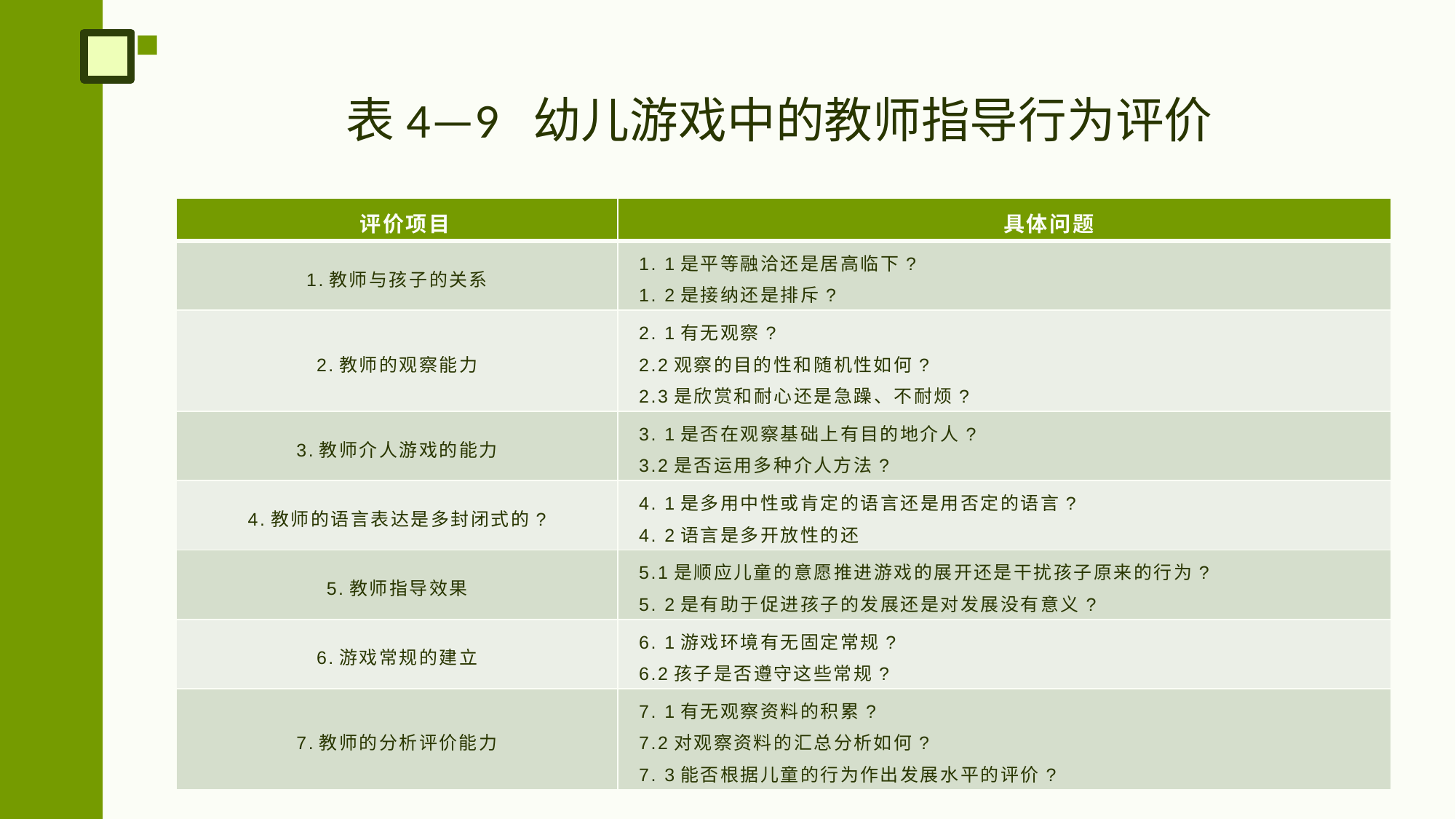

# 表4—9  幼儿游戏中的教师指导行为评价
| 评价项目 | 具体问题 |
| --- | --- |
| 1.教师与孩子的关系 | 1. 1是平等融洽还是居高临下? 1. 2是接纳还是排斥? |
| 2.教师的观察能力 | 2. 1有无观察? 2.2观察的目的性和随机性如何? 2.3是欣赏和耐心还是急躁、不耐烦? |
| 3.教师介人游戏的能力 | 3. 1是否在观察基础上有目的地介人? 3.2是否运用多种介人方法? |
| 4.教师的语言表达是多封闭式的? | 4. 1是多用中性或肯定的语言还是用否定的语言? 4. 2语言是多开放性的还 |
| 5.教师指导效果 | 5.1是顺应儿童的意愿推进游戏的展开还是干扰孩子原来的行为? 5. 2是有助于促进孩子的发展还是对发展没有意义? |
| 6.游戏常规的建立 | 6. 1游戏环境有无固定常规? 6.2孩子是否遵守这些常规? |
| 7.教师的分析评价能力 | 7. 1有无观察资料的积累? 7.2对观察资料的汇总分析如何? 7. 3能否根据儿童的行为作出发展水平的评价? |